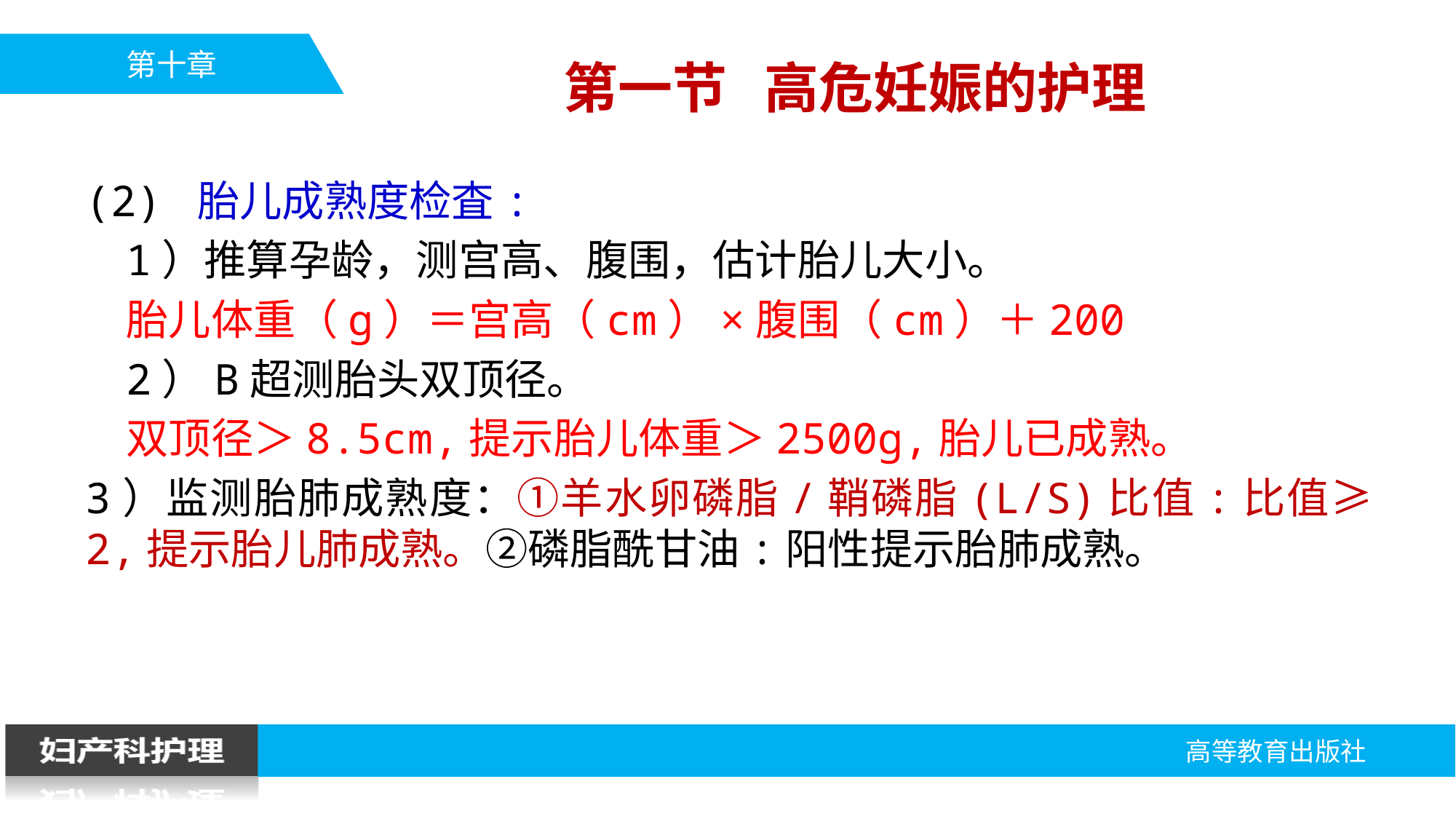

第一节   高危妊娠的护理

(2) 胎儿成熟度检査:
1）推算孕龄，测宫高、腹围，估计胎儿大小。
胎儿体重（g）＝宫高（cm）×腹围（cm）＋200
2）B超测胎头双顶径。
双顶径＞8.5cm,提示胎儿体重＞2500g,胎儿已成熟。
3）监测胎肺成熟度：①羊水卵磷脂/鞘磷脂(L/S)比值:比值≥ 2,提示胎儿肺成熟。②磷脂酰甘油:阳性提示胎肺成熟。